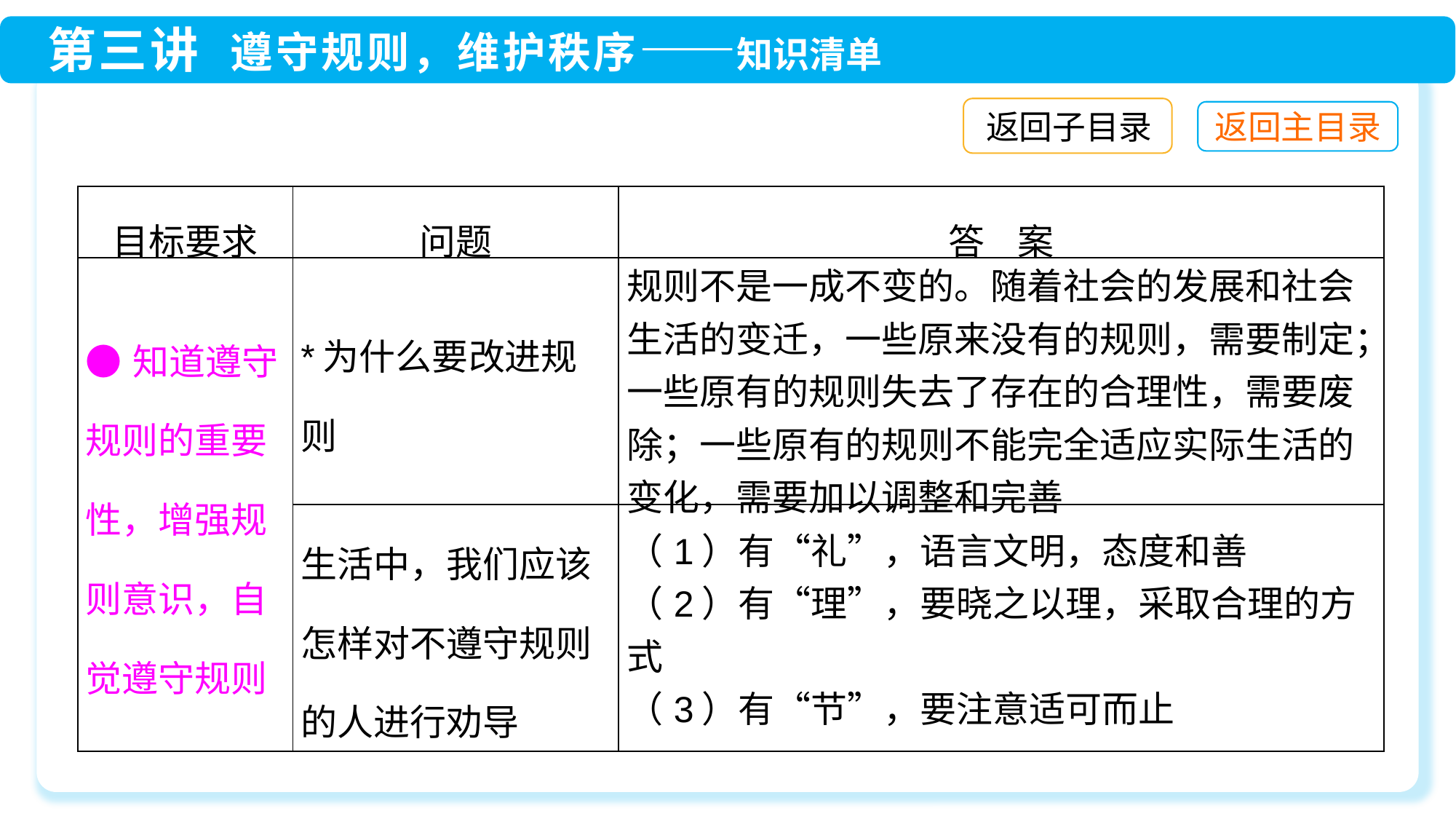

返回子目录
| 目标要求 | 问题 | 答 案 |
| --- | --- | --- |
| ●知道遵守规则的重要性，增强规则意识，自觉遵守规则 | \*为什么要改进规则 | 规则不是一成不变的。随着社会的发展和社会生活的变迁，一些原来没有的规则，需要制定；一些原有的规则失去了存在的合理性，需要废除；一些原有的规则不能完全适应实际生活的变化，需要加以调整和完善 |
|  | 生活中，我们应该怎样对不遵守规则的人进行劝导 | （1）有“礼”，语言文明，态度和善 （2）有“理”，要晓之以理，采取合理的方式 （3）有“节”，要注意适可而止 |